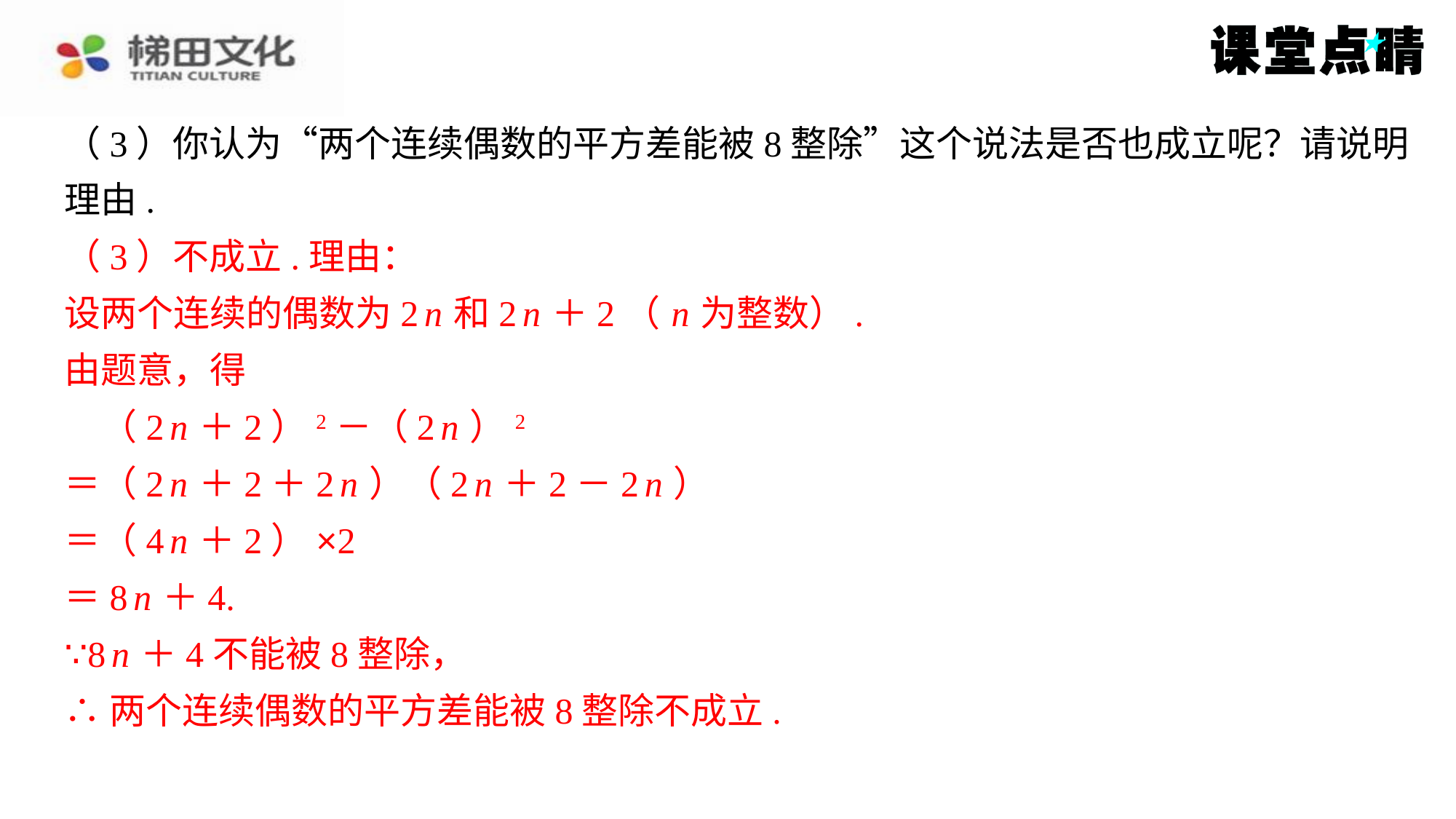

（3）你认为“两个连续偶数的平方差能被8整除”这个说法是否也成立呢？请说明
理由.
（3）不成立.理由：
设两个连续的偶数为2 n 和2 n ＋2（ n 为整数）.
由题意，得
　（2 n ＋2）2－（2 n ）2
＝（2 n ＋2＋2 n ）（2 n ＋2－2 n ）
＝（4 n ＋2）×2
＝8 n ＋4.
∵8 n ＋4不能被8整除，
∴两个连续偶数的平方差能被8整除不成立.
（3）不成立.理由：
设两个连续的偶数为2 n 和2 n ＋2（ n 为整数）.
由题意，得
（2 n ＋2）2－（2 n ）2
＝（2 n ＋2＋2 n ）（2 n ＋2－2 n ）
＝（4 n ＋2）×2
＝8 n ＋4.
∵8 n ＋4不能被8整除，
∴两个连续偶数的平方差能被8整除不成立.